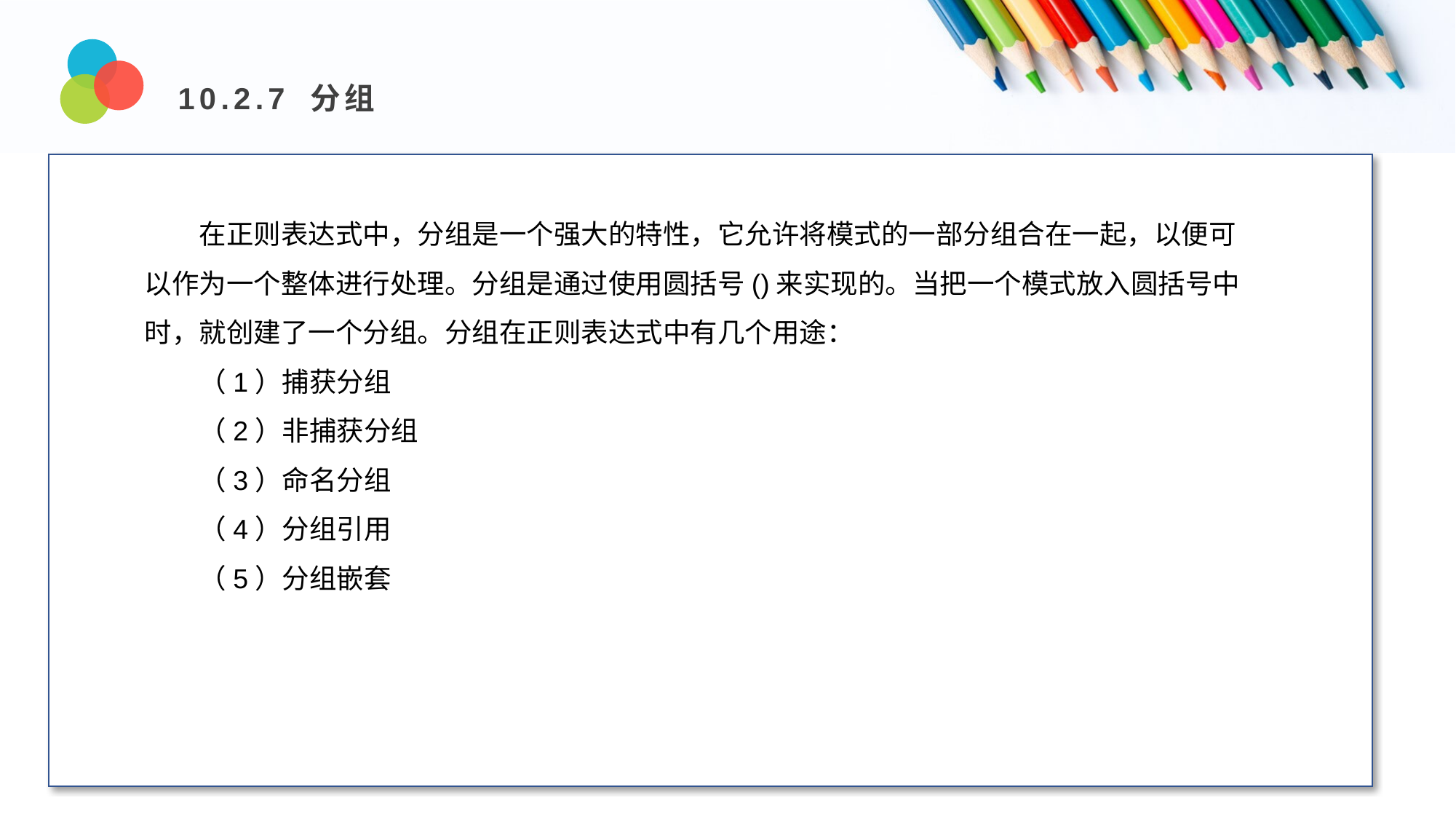

10.2.7 分组
Design and Production
在正则表达式中，分组是一个强大的特性，它允许将模式的一部分组合在一起，以便可以作为一个整体进行处理。分组是通过使用圆括号()来实现的。当把一个模式放入圆括号中时，就创建了一个分组。分组在正则表达式中有几个用途：
（1）捕获分组
（2）非捕获分组
（3）命名分组
（4）分组引用
（5）分组嵌套